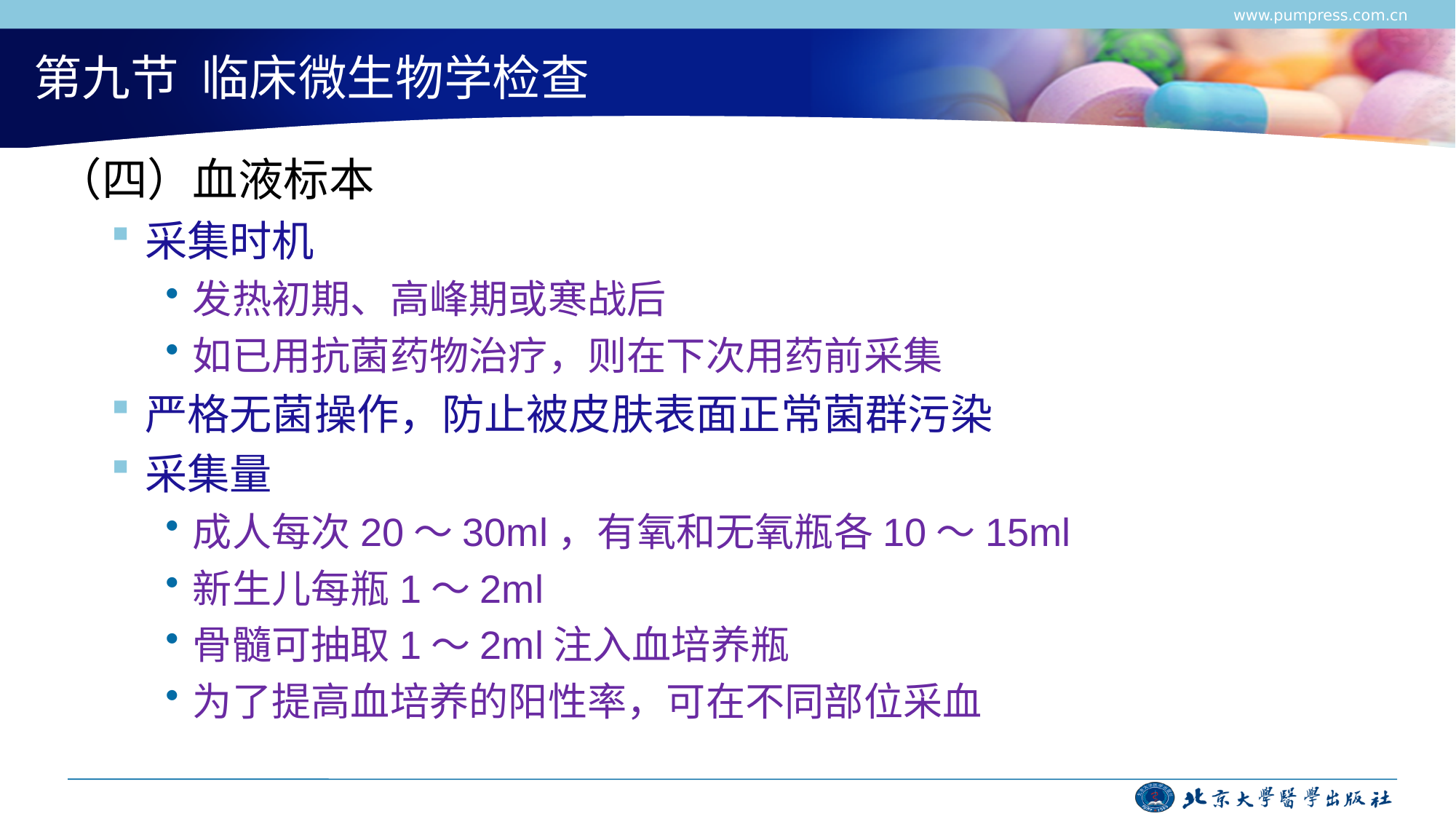

www.pumpress.com.cn
# 第九节  临床微生物学检查
（四）血液标本
采集时机
发热初期、高峰期或寒战后
如已用抗菌药物治疗，则在下次用药前采集
严格无菌操作，防止被皮肤表面正常菌群污染
采集量
成人每次20～30ml，有氧和无氧瓶各10～15ml
新生儿每瓶1～2ml
骨髓可抽取1～2ml注入血培养瓶
为了提高血培养的阳性率，可在不同部位采血